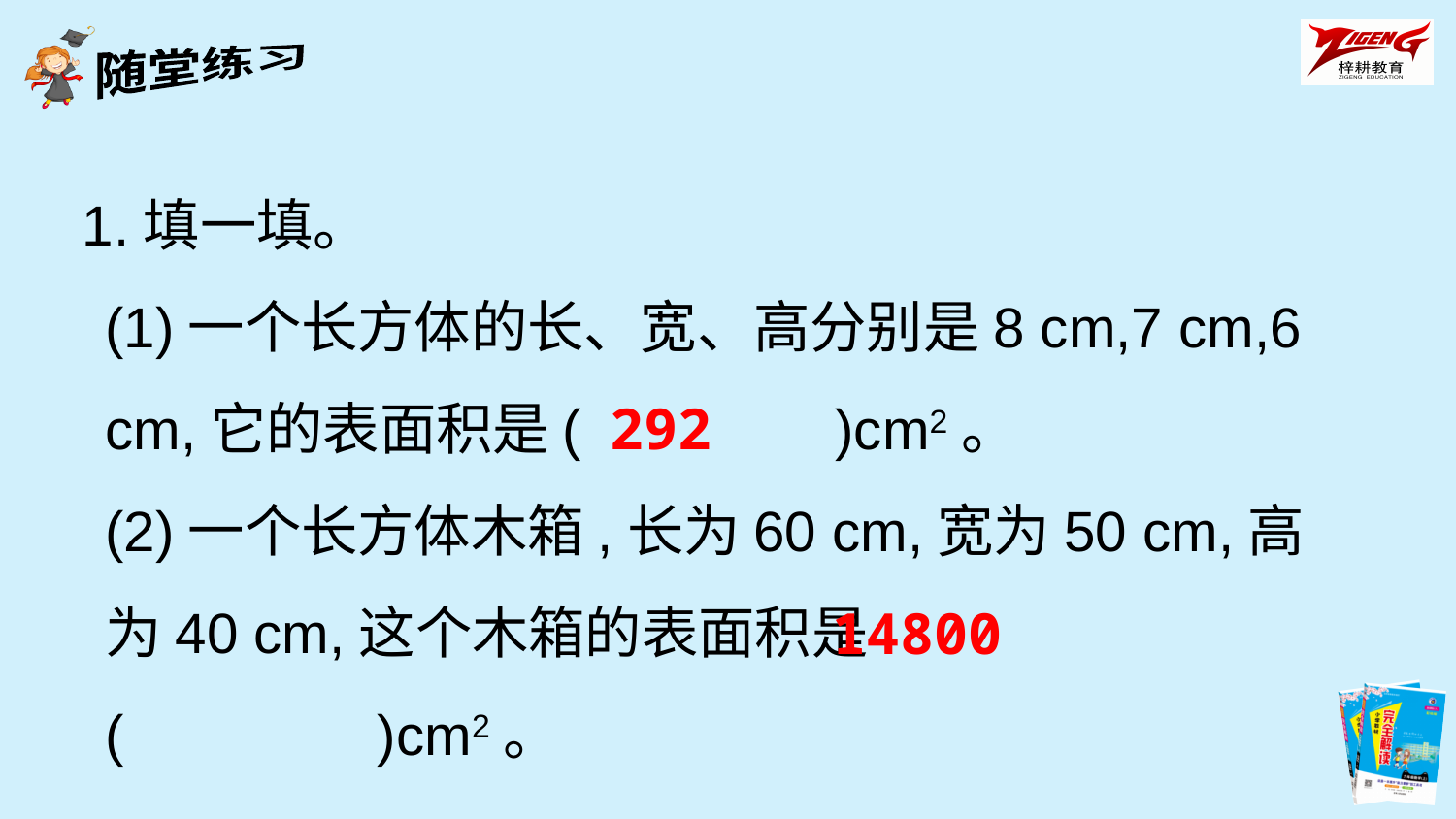

1.填一填。
(1)一个长方体的长、宽、高分别是8 cm,7 cm,6 cm,它的表面积是(　　　　)cm2。
(2)一个长方体木箱,长为60 cm,宽为50 cm,高为40 cm,这个木箱的表面积是(　　　　)cm2。
292
14800